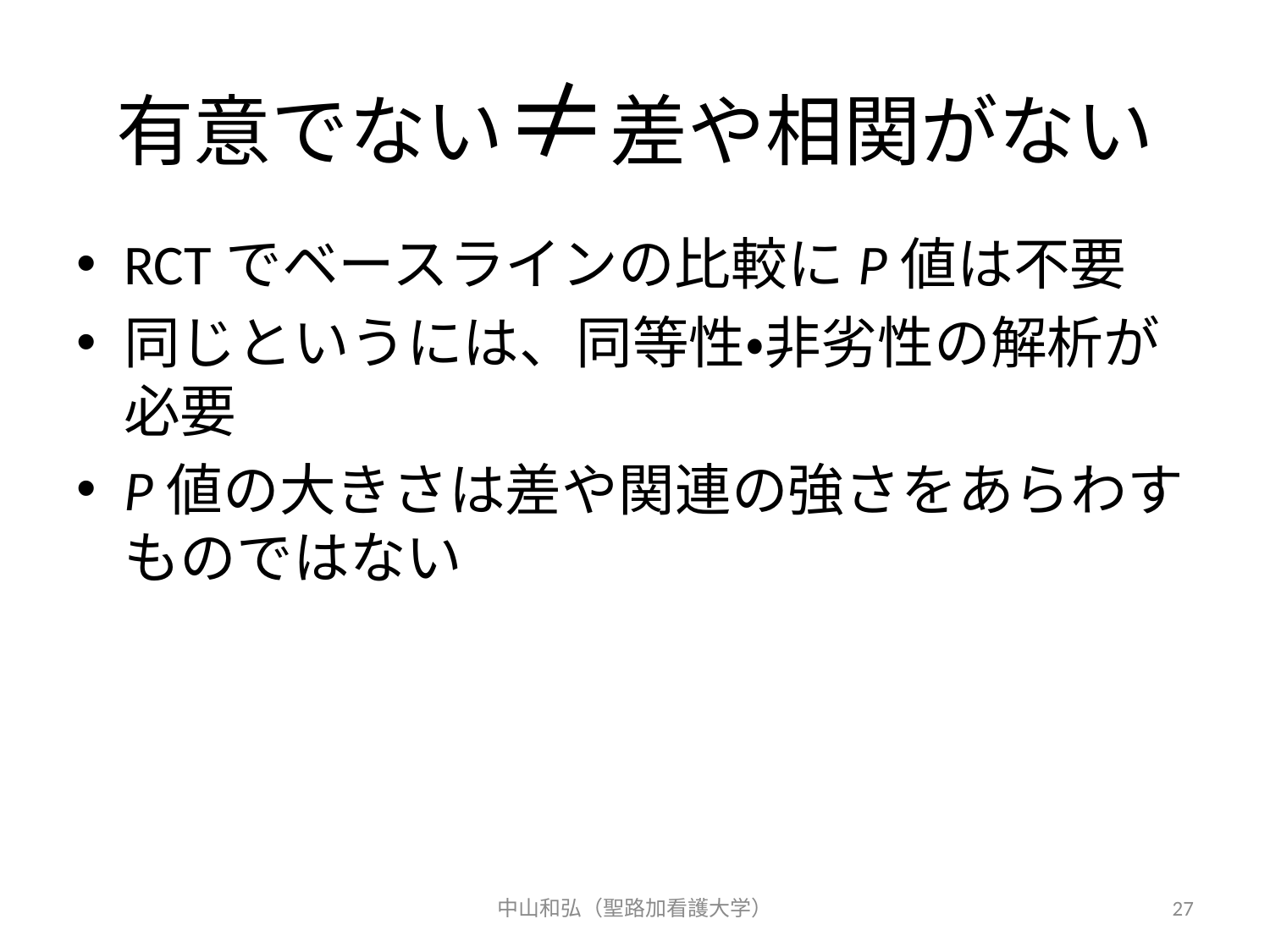

# 有意でない≠差や相関がない
RCTでベースラインの比較にP値は不要
同じというには、同等性・非劣性の解析が必要
P値の大きさは差や関連の強さをあらわすものではない

中山和弘（聖路加看護大学）
27